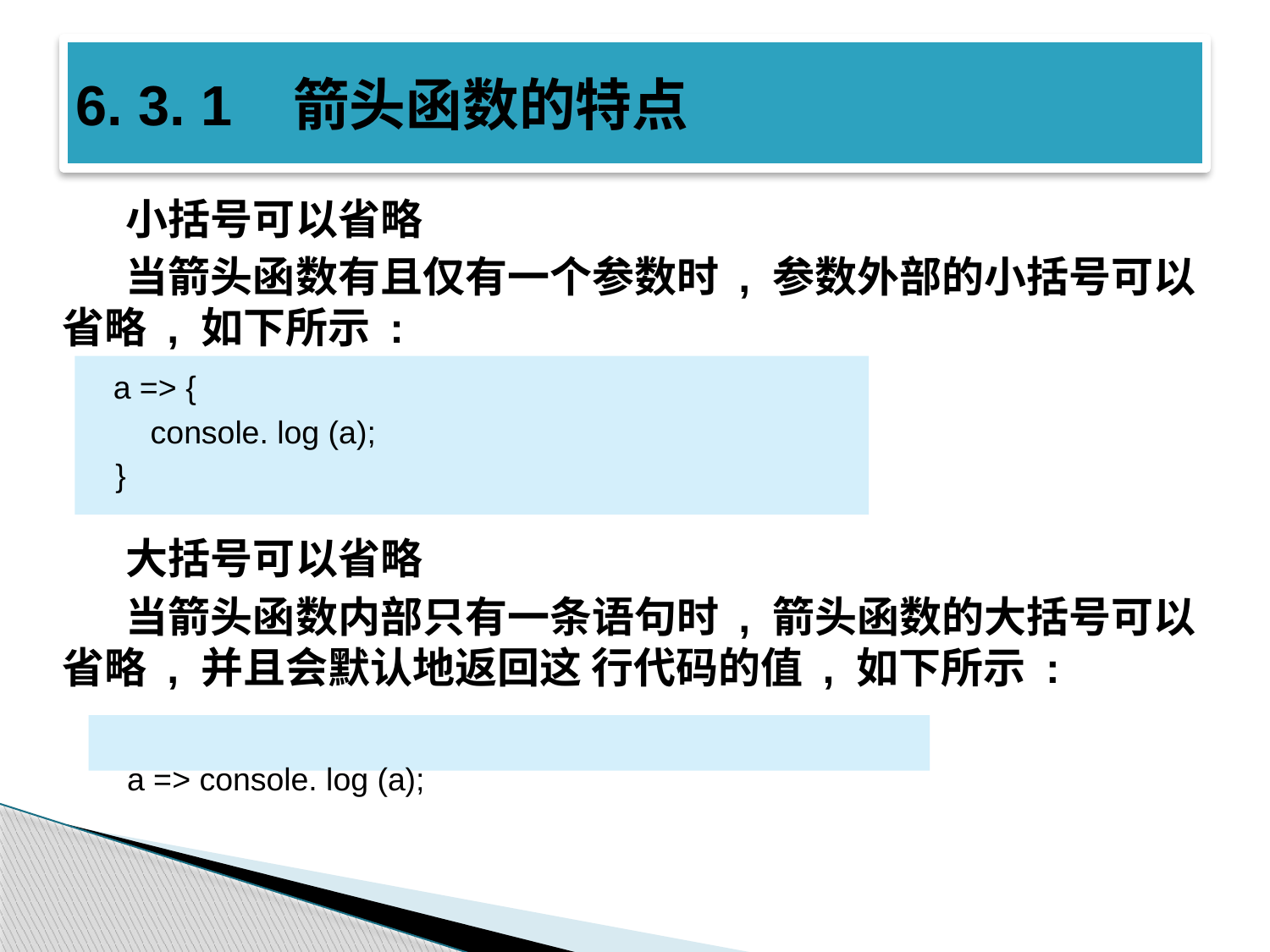

# 6. 3. 1   箭头函数的特点
小括号可以省略
当箭头函数有且仅有一个参数时 , 参数外部的小括号可以省略 , 如下所示 :

大括号可以省略
当箭头函数内部只有一条语句时 , 箭头函数的大括号可以省略 , 并且会默认地返回这 行代码的值 , 如下所示 :

a => {

console. log (a);

}

a => console. log (a);